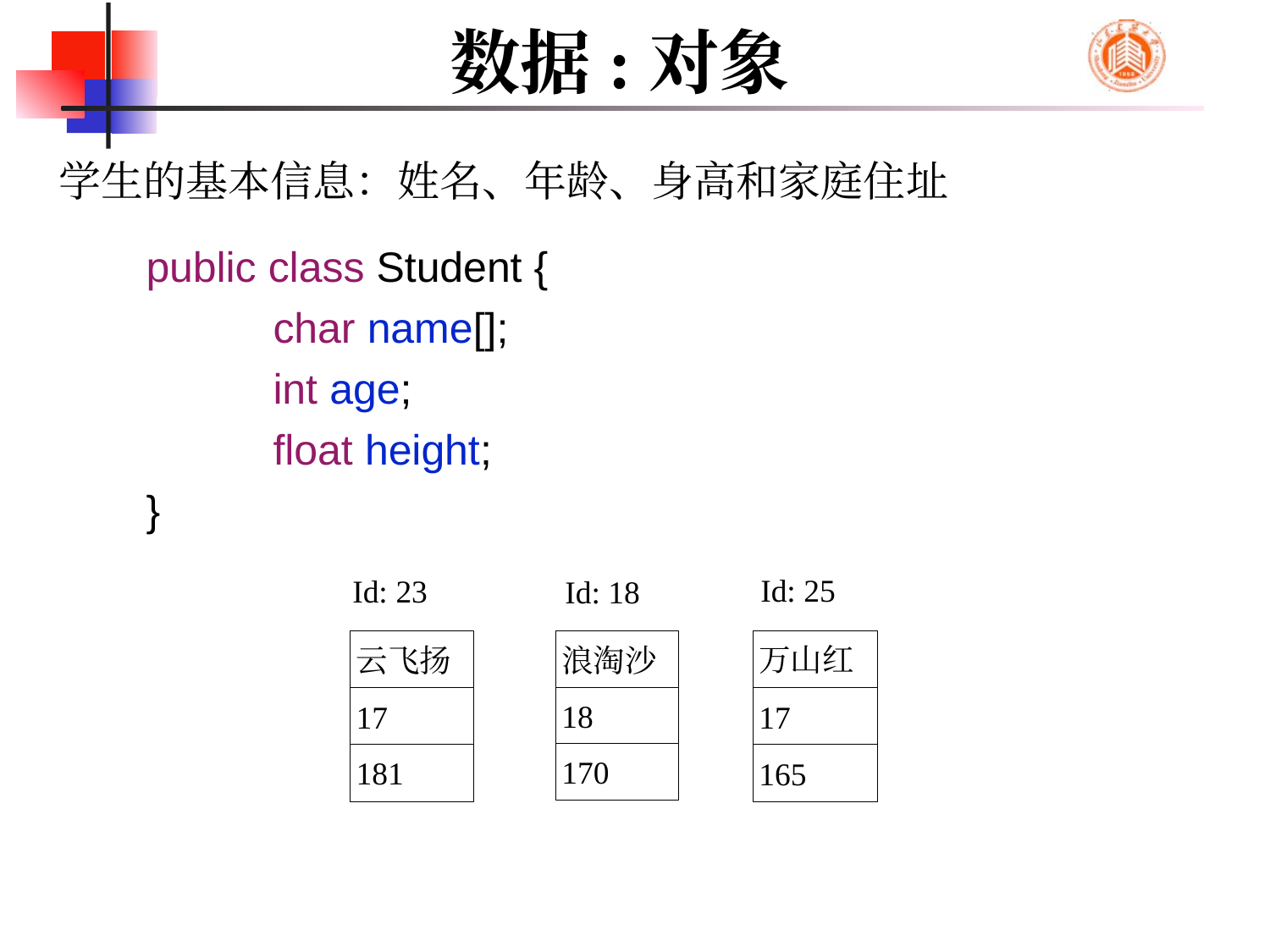

# 数据:对象
学生的基本信息：姓名、年龄、身高和家庭住址
public class Student {
	char name[];
	int age;
	float height;
}
Id: 25

万山红

17

165

Id: 23

Id: 18

浪淘沙

18

170

云飞扬

17

181